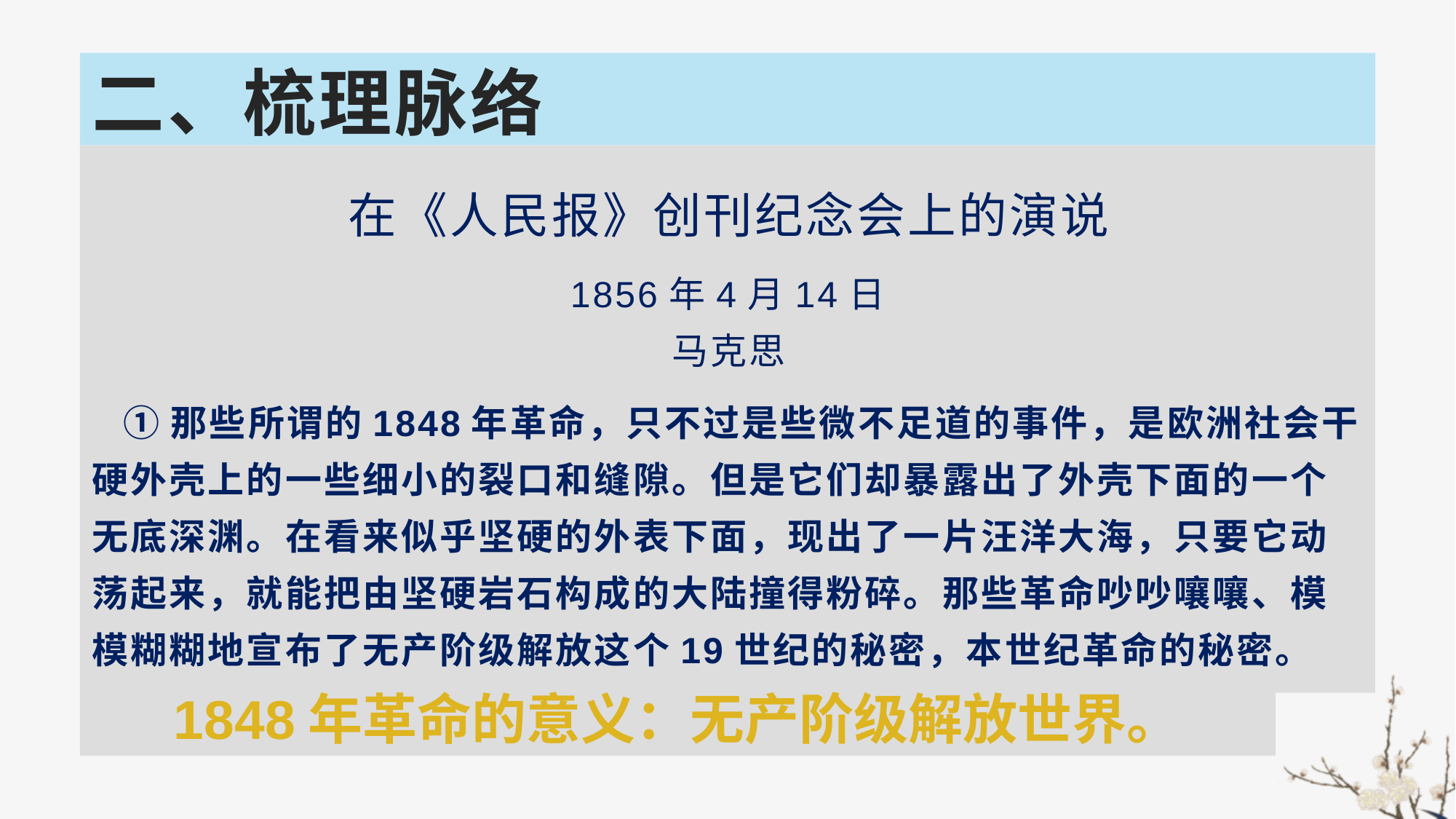

# 二、梳理脉络
在《人民报》创刊纪念会上的演说
1856年4月14日
马克思
   ①那些所谓的1848年革命，只不过是些微不足道的事件，是欧洲社会干硬外壳上的一些细小的裂口和缝隙。但是它们却暴露出了外壳下面的一个无底深渊。在看来似乎坚硬的外表下面，现出了一片汪洋大海，只要它动荡起来，就能把由坚硬岩石构成的大陆撞得粉碎。那些革命吵吵嚷嚷、模模糊糊地宣布了无产阶级解放这个19世纪的秘密，本世纪革命的秘密。
1848年革命的意义：无产阶级解放世界。